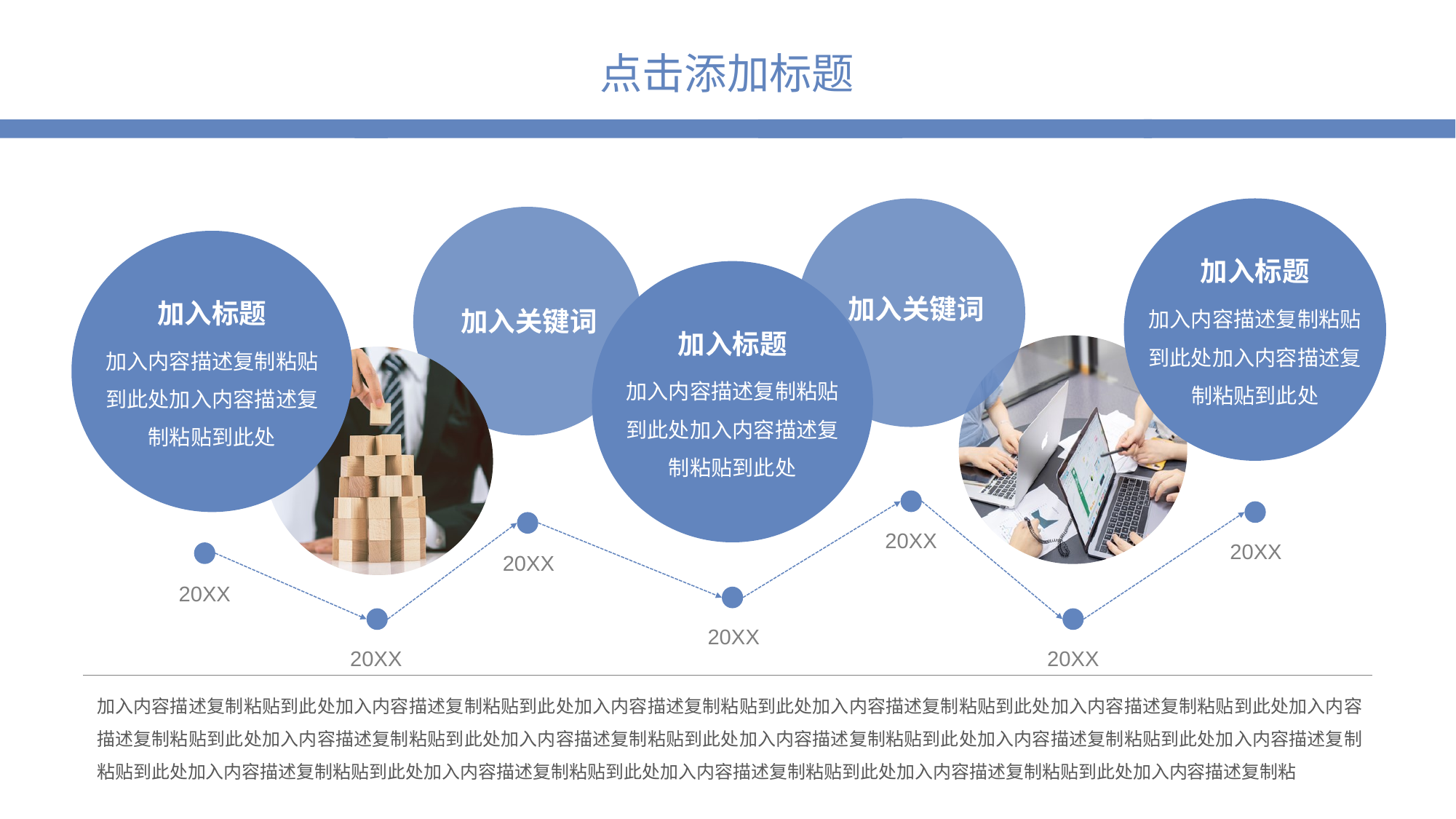

加入标题
加入内容描述复制粘贴到此处加入内容描述复制粘贴到此处

加入关键词
加入标题
加入内容描述复制粘贴到此处加入内容描述复制粘贴到此处
加入关键词
加入标题
加入内容描述复制粘贴到此处加入内容描述复制粘贴到此处

20XX
20XX
20XX

20XX

20XX

20XX
20XX
加入内容描述复制粘贴到此处加入内容描述复制粘贴到此处加入内容描述复制粘贴到此处加入内容描述复制粘贴到此处加入内容描述复制粘贴到此处加入内容描述复制粘贴到此处加入内容描述复制粘贴到此处加入内容描述复制粘贴到此处加入内容描述复制粘贴到此处加入内容描述复制粘贴到此处加入内容描述复制粘贴到此处加入内容描述复制粘贴到此处加入内容描述复制粘贴到此处加入内容描述复制粘贴到此处加入内容描述复制粘贴到此处加入内容描述复制粘